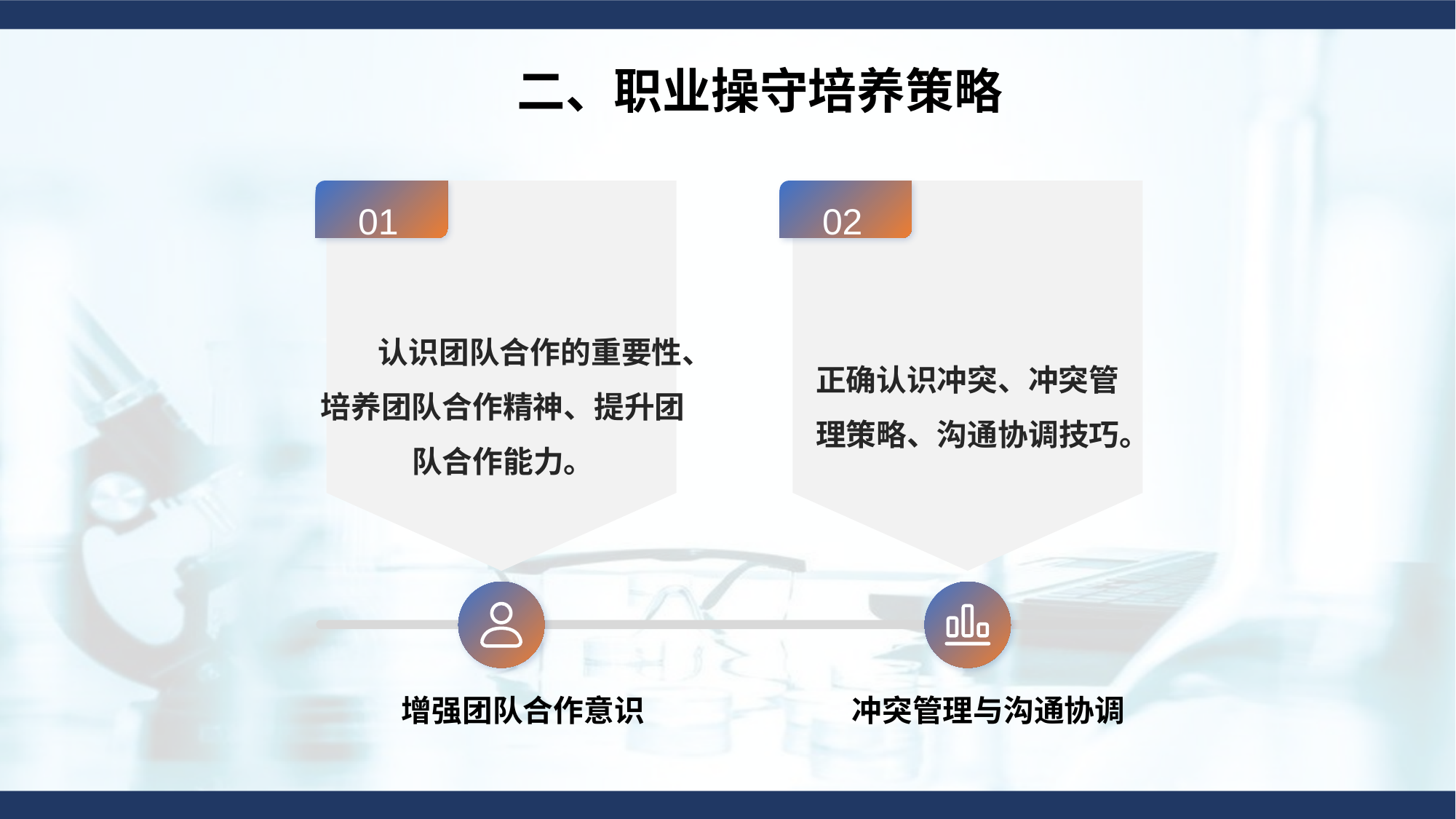

二、职业操守培养策略
01
02

认识团队合作的重要性、培养团队合作精神、提升团队合作能力。
正确认识冲突、冲突管理策略、沟通协调技巧。

增强团队合作意识
冲突管理与沟通协调